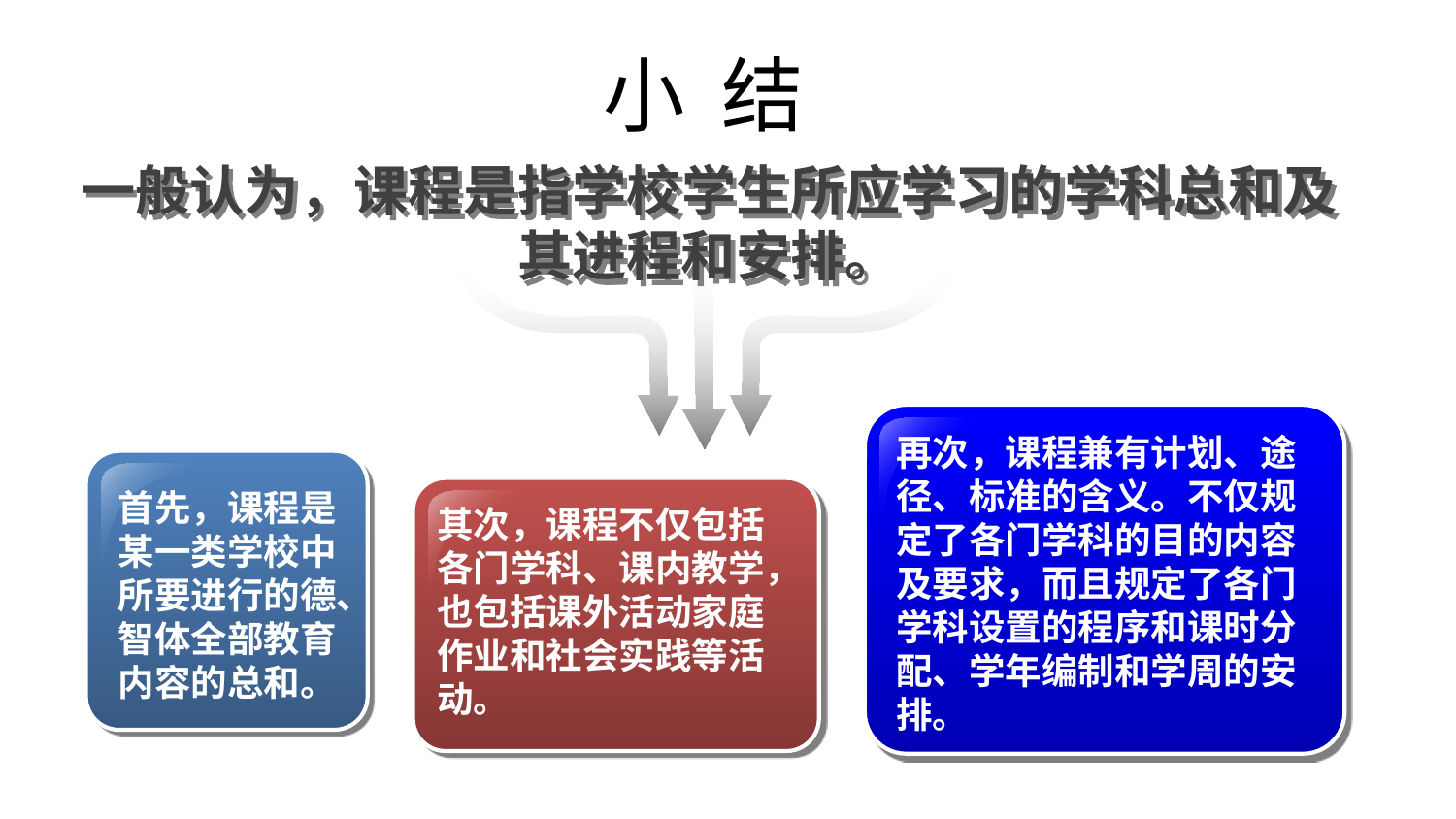

# 小  结
一般认为，课程是指学校学生所应学习的学科总和及其进程和安排。

再次，课程兼有计划、途径、标准的含义。不仅规定了各门学科的目的内容及要求，而且规定了各门学科设置的程序和课时分配、学年编制和学周的安排。

首先，课程是某一类学校中所要进行的德、智体全部教育内容的总和。

其次，课程不仅包括各门学科、课内教学，也包括课外活动家庭作业和社会实践等活动。